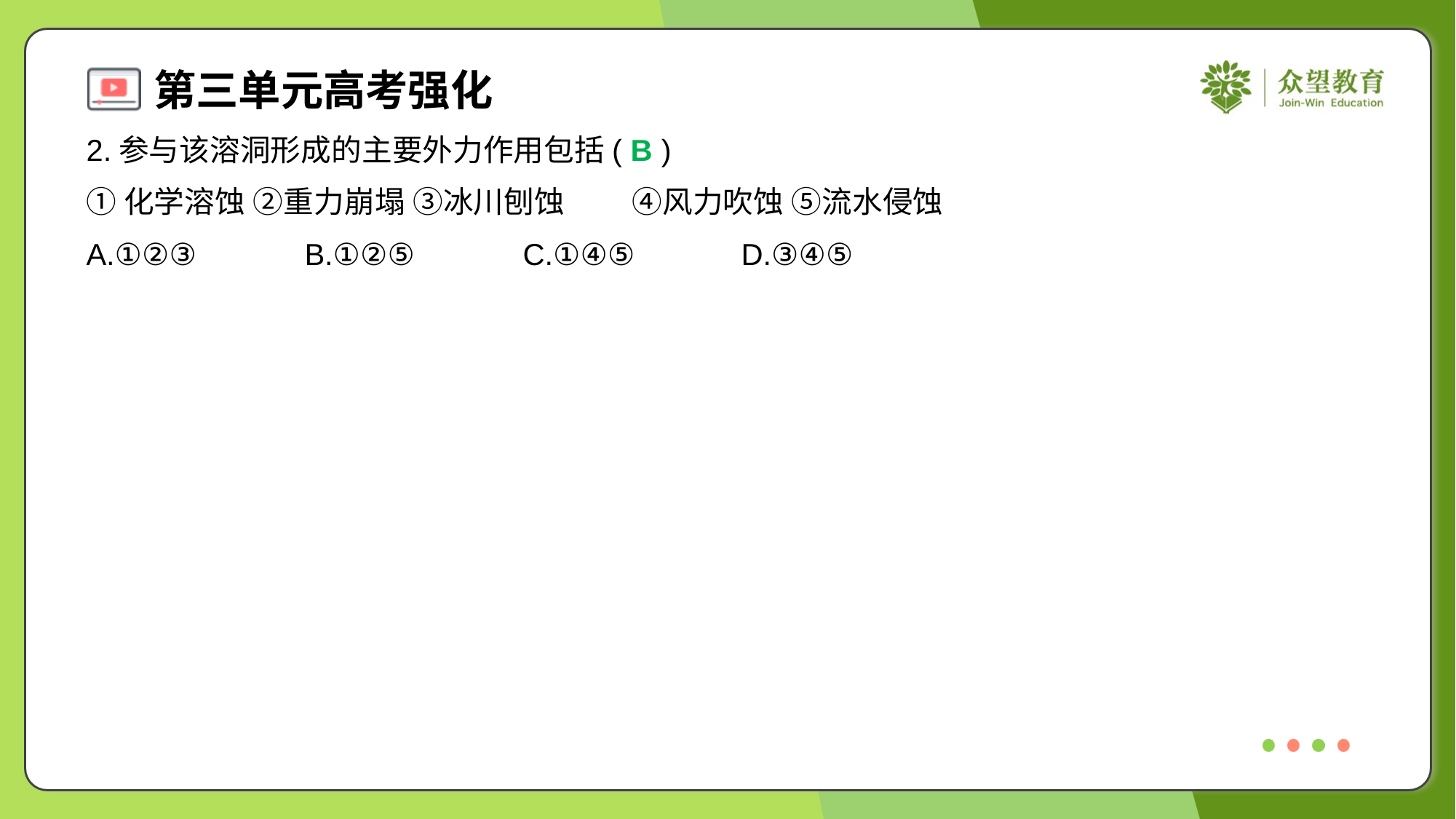

2.参与该溶洞形成的主要外力作用包括(     )
B
①化学溶蚀 ②重力崩塌 ③冰川刨蚀	④风力吹蚀 ⑤流水侵蚀
A.①②③	B.①②⑤	C.①④⑤	D.③④⑤